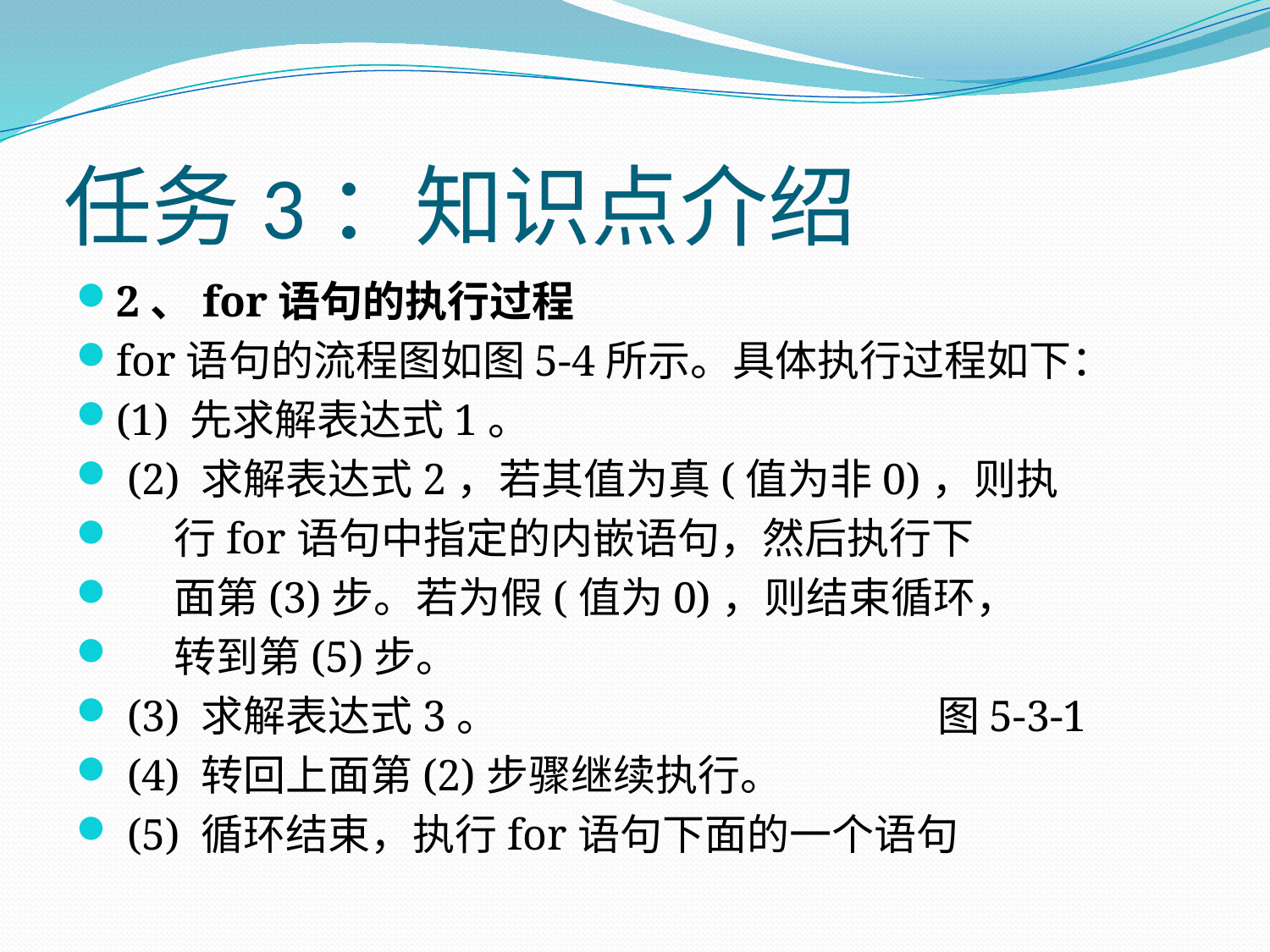

# 任务3：知识点介绍
2、for语句的执行过程
for语句的流程图如图5-4所示。具体执行过程如下：
(1) 先求解表达式1。
 (2) 求解表达式2，若其值为真(值为非0)，则执
     行for语句中指定的内嵌语句，然后执行下
     面第(3)步。若为假(值为0)，则结束循环，
     转到第(5)步。
 (3) 求解表达式3。                                              图5-3-1
 (4) 转回上面第(2)步骤继续执行。
 (5) 循环结束，执行for语句下面的一个语句